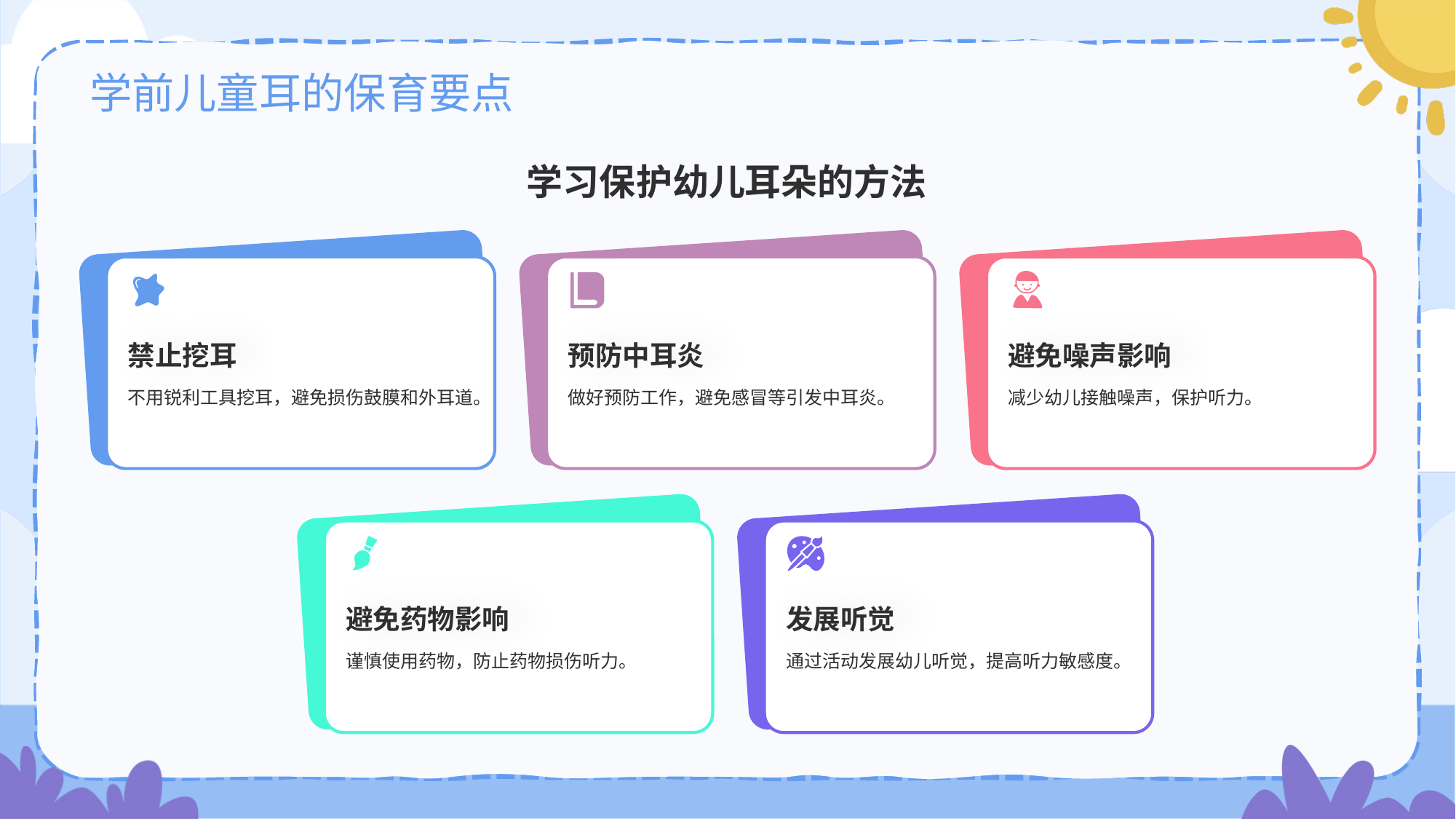

# 学前儿童耳的保育要点
学习保护幼儿耳朵的方法

禁止挖耳
不用锐利工具挖耳，避免损伤鼓膜和外耳道。

预防中耳炎
做好预防工作，避免感冒等引发中耳炎。

避免噪声影响
减少幼儿接触噪声，保护听力。

避免药物影响
谨慎使用药物，防止药物损伤听力。

发展听觉
通过活动发展幼儿听觉，提高听力敏感度。